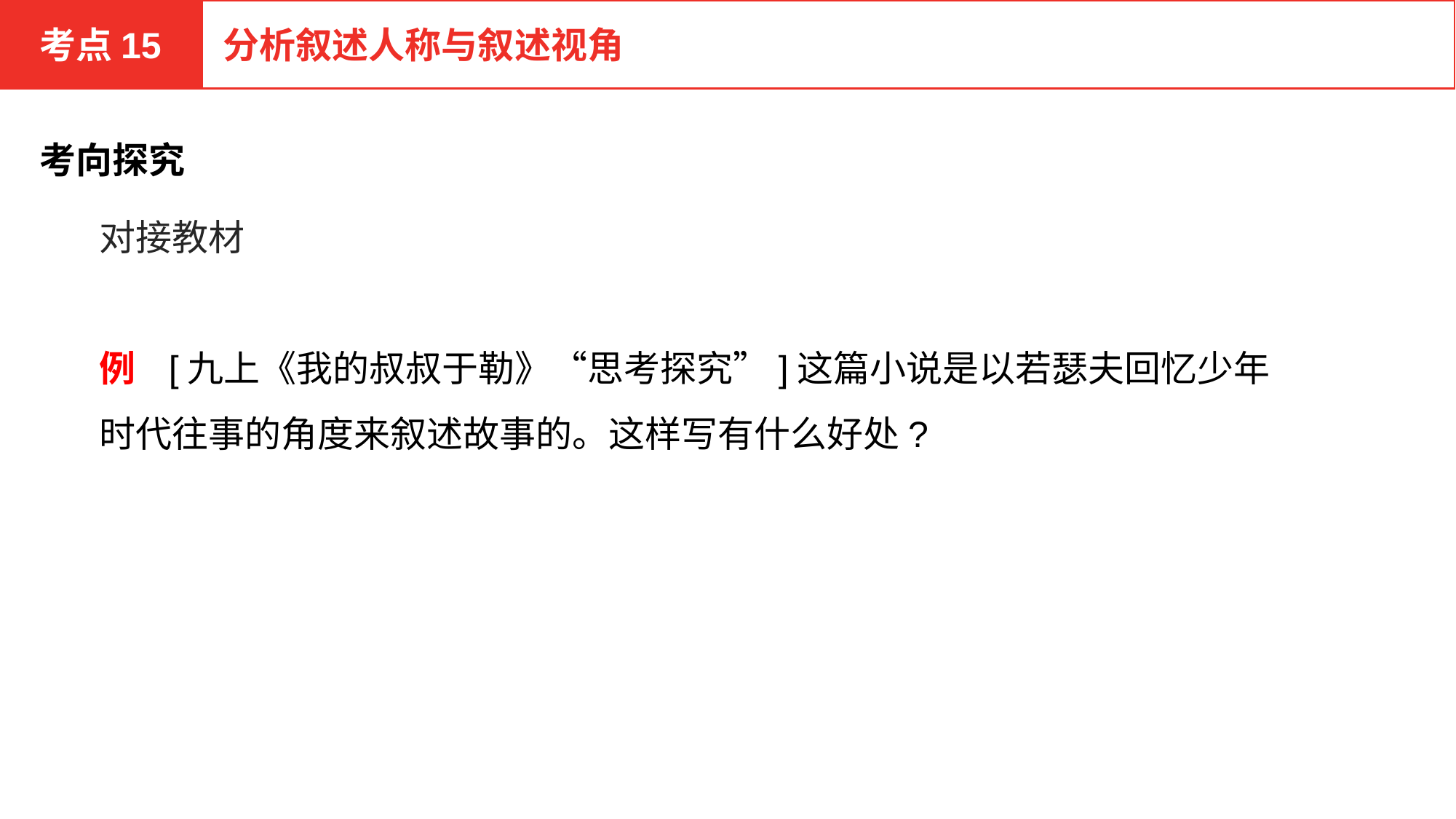

考点15
分析叙述人称与叙述视角
考向探究
对接教材

例   [九上《我的叔叔于勒》“思考探究”]这篇小说是以若瑟夫回忆少年时代往事的角度来叙述故事的。这样写有什么好处?